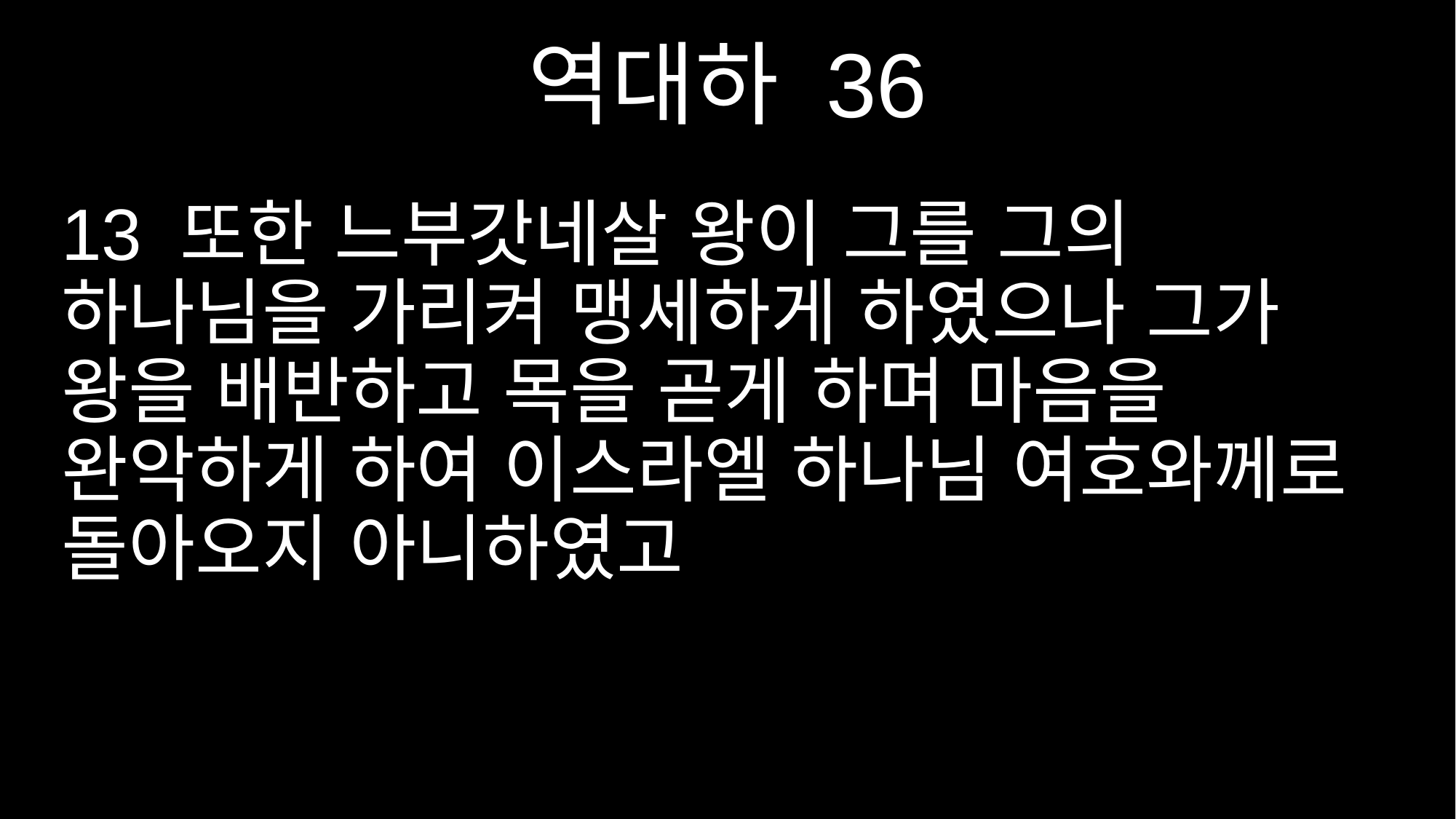

역대하 36
13 또한 느부갓네살 왕이 그를 그의 하나님을 가리켜 맹세하게 하였으나 그가 왕을 배반하고 목을 곧게 하며 마음을 완악하게 하여 이스라엘 하나님 여호와께로 돌아오지 아니하였고